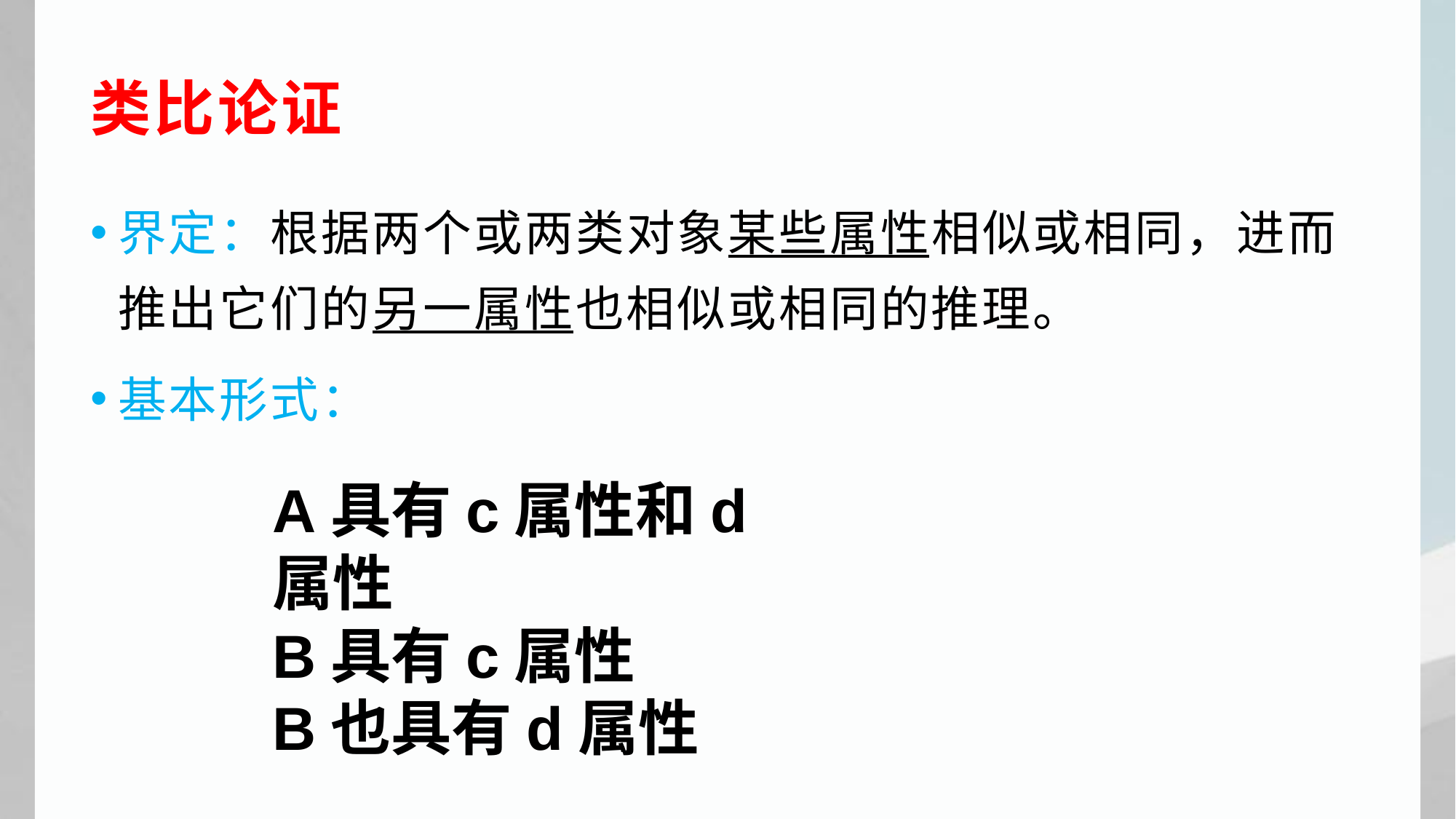

# 类比论证
界定：根据两个或两类对象某些属性相似或相同，进而推出它们的另一属性也相似或相同的推理。
基本形式：
A具有c属性和d属性
B具有c属性
B也具有d属性